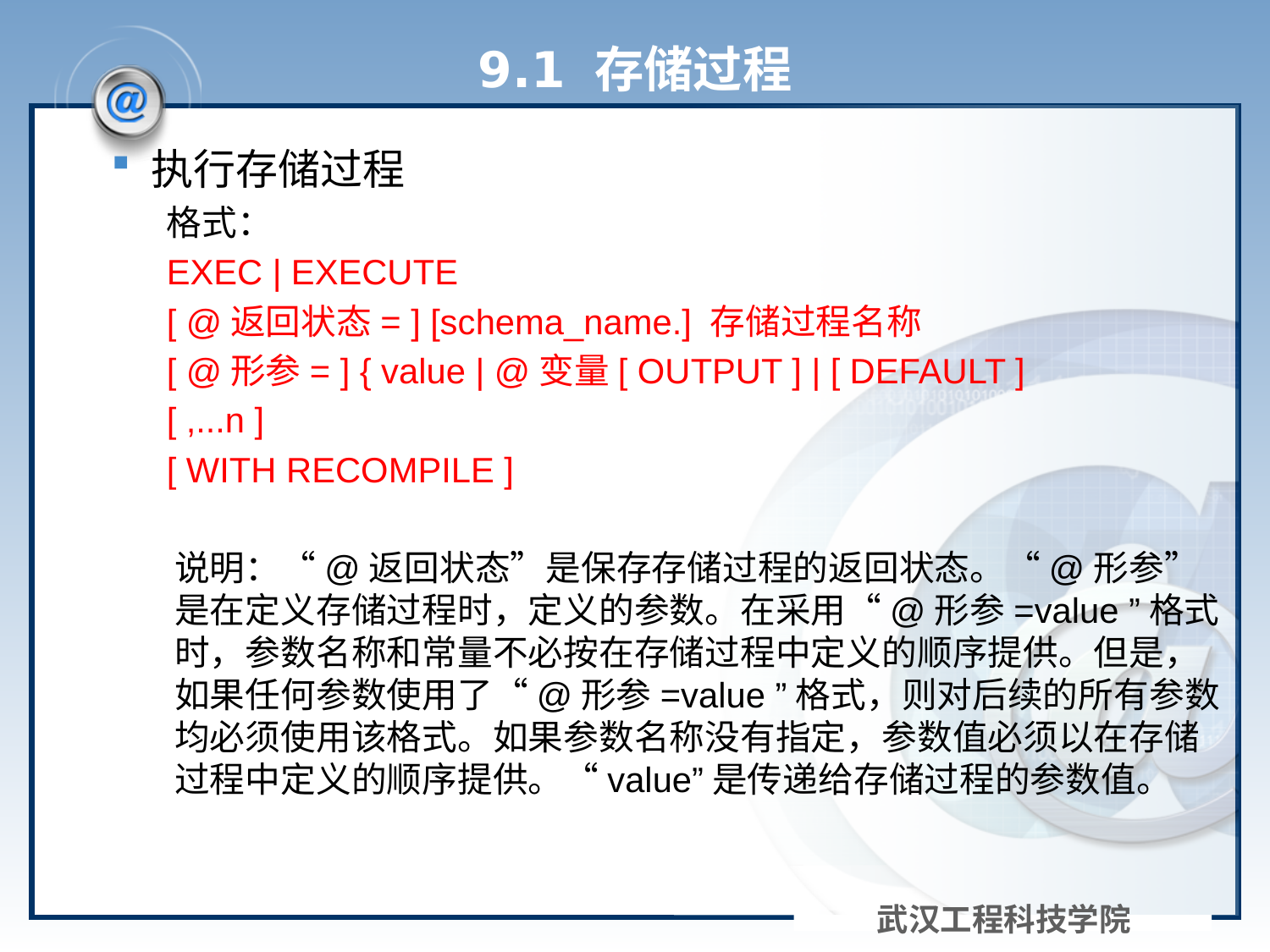

# 9.1 存储过程
执行存储过程
格式：
EXEC | EXECUTE
[ @返回状态= ] [schema_name.] 存储过程名称
[ @形参= ] { value | @变量[ OUTPUT ] | [ DEFAULT ]
[ ,...n ]
[ WITH RECOMPILE ]

说明：“@返回状态”是保存存储过程的返回状态。“@形参”是在定义存储过程时，定义的参数。在采用“@形参=value ”格式时，参数名称和常量不必按在存储过程中定义的顺序提供。但是，如果任何参数使用了“@形参=value ”格式，则对后续的所有参数均必须使用该格式。如果参数名称没有指定，参数值必须以在存储过程中定义的顺序提供。“value”是传递给存储过程的参数值。
武汉工程科技学院